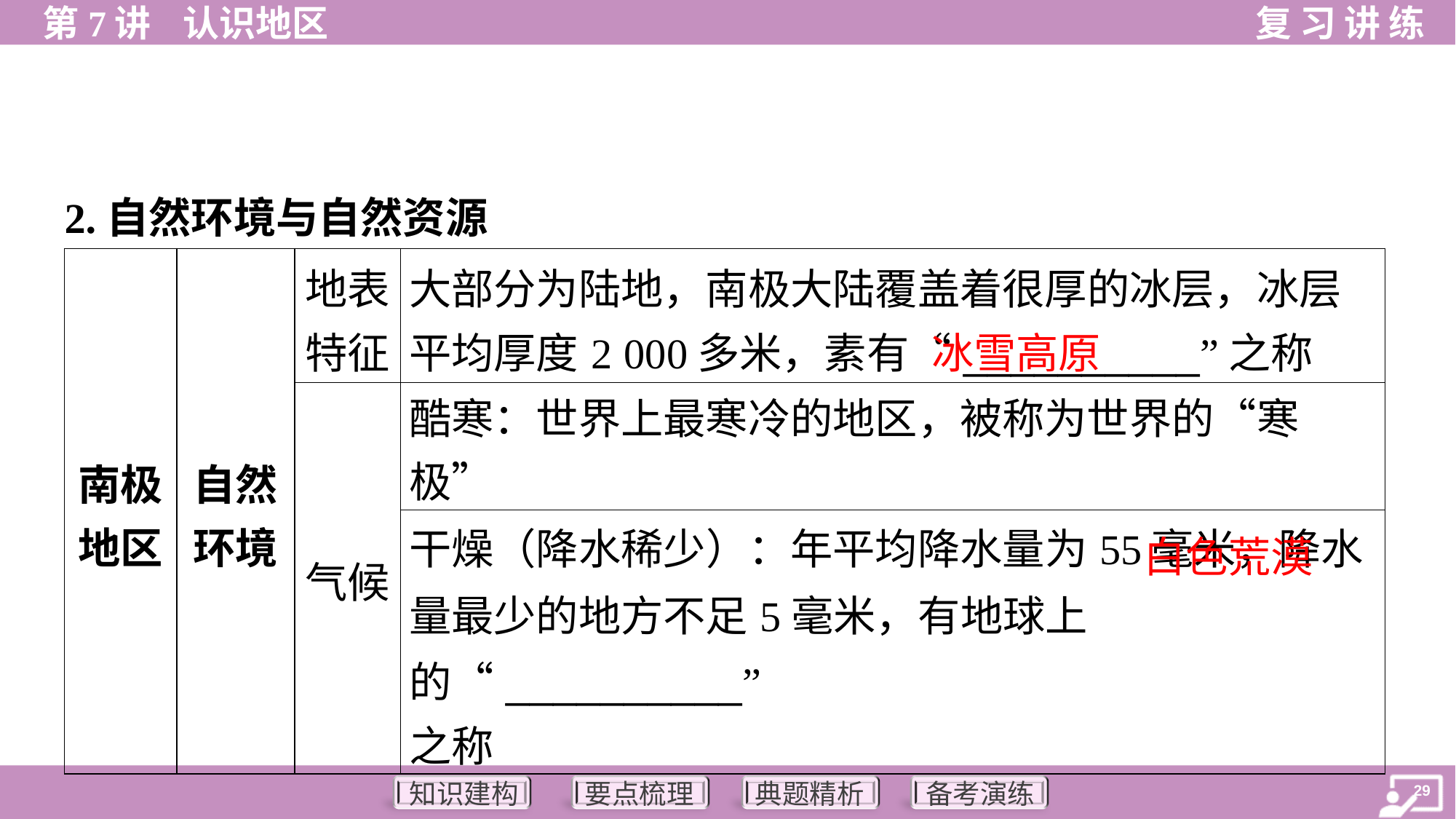

2.自然环境与自然资源
| 南极 地区 | 自然 环境 | 地表 特征 | 大部分为陆地，南极大陆覆盖着很厚的冰层，冰层 平均厚度2 000多米，素有“\_\_\_\_\_\_\_\_\_\_”之称 |
| --- | --- | --- | --- |
|  |  | 气候 | 酷寒：世界上最寒冷的地区，被称为世界的“寒极” |
|  |  |  | 干燥（降水稀少）：年平均降水量为55毫米，降水 量最少的地方不足5毫米，有地球上的“\_\_\_\_\_\_\_\_\_\_” 之称 |
冰雪高原
白色荒漠